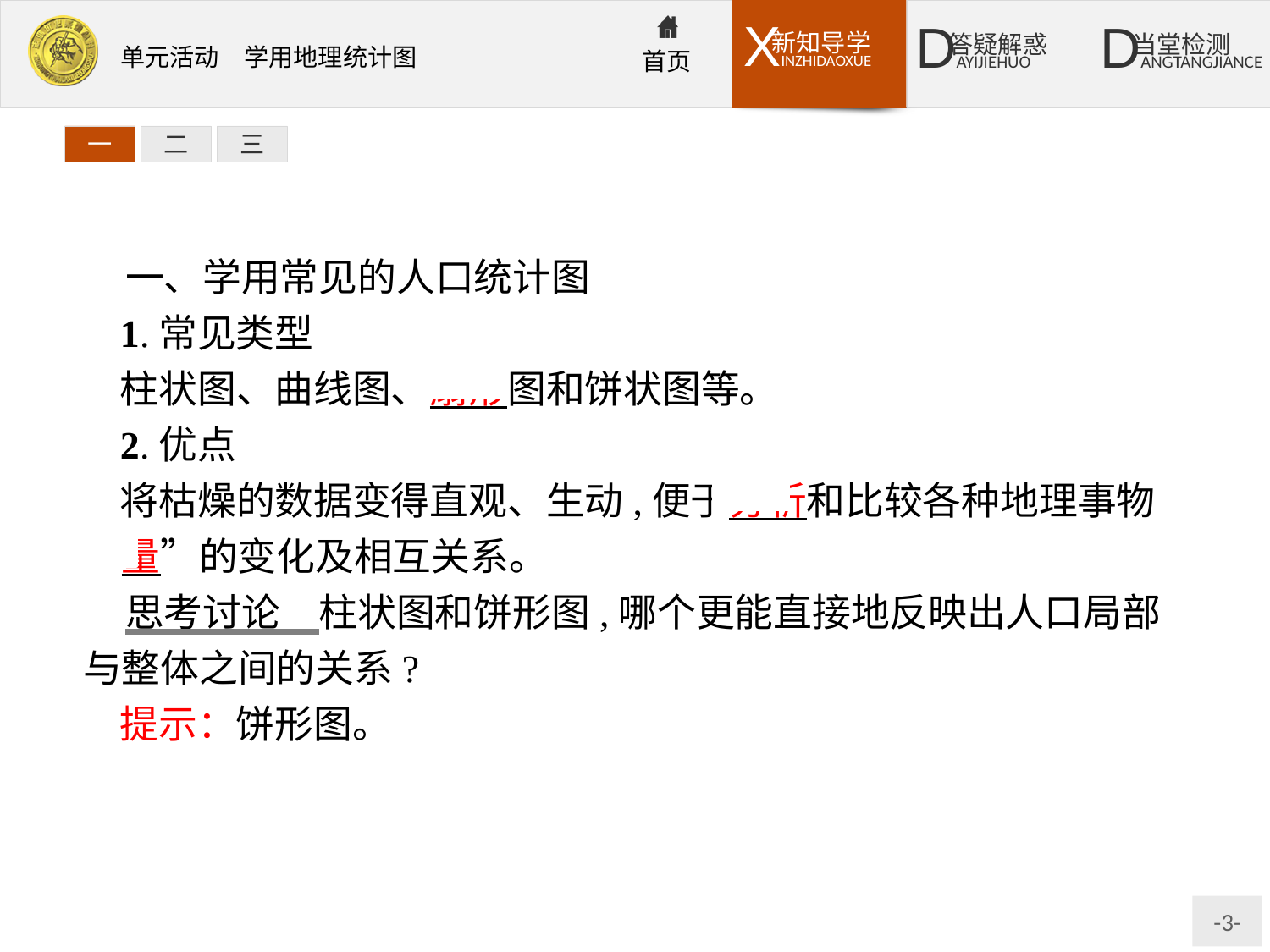

一
二
三
一、学用常见的人口统计图
1.常见类型
柱状图、曲线图、扇形图和饼状图等。
2.优点
将枯燥的数据变得直观、生动,便于分析和比较各种地理事物“量”的变化及相互关系。
思考讨论　柱状图和饼形图,哪个更能直接地反映出人口局部与整体之间的关系?
提示：饼形图。